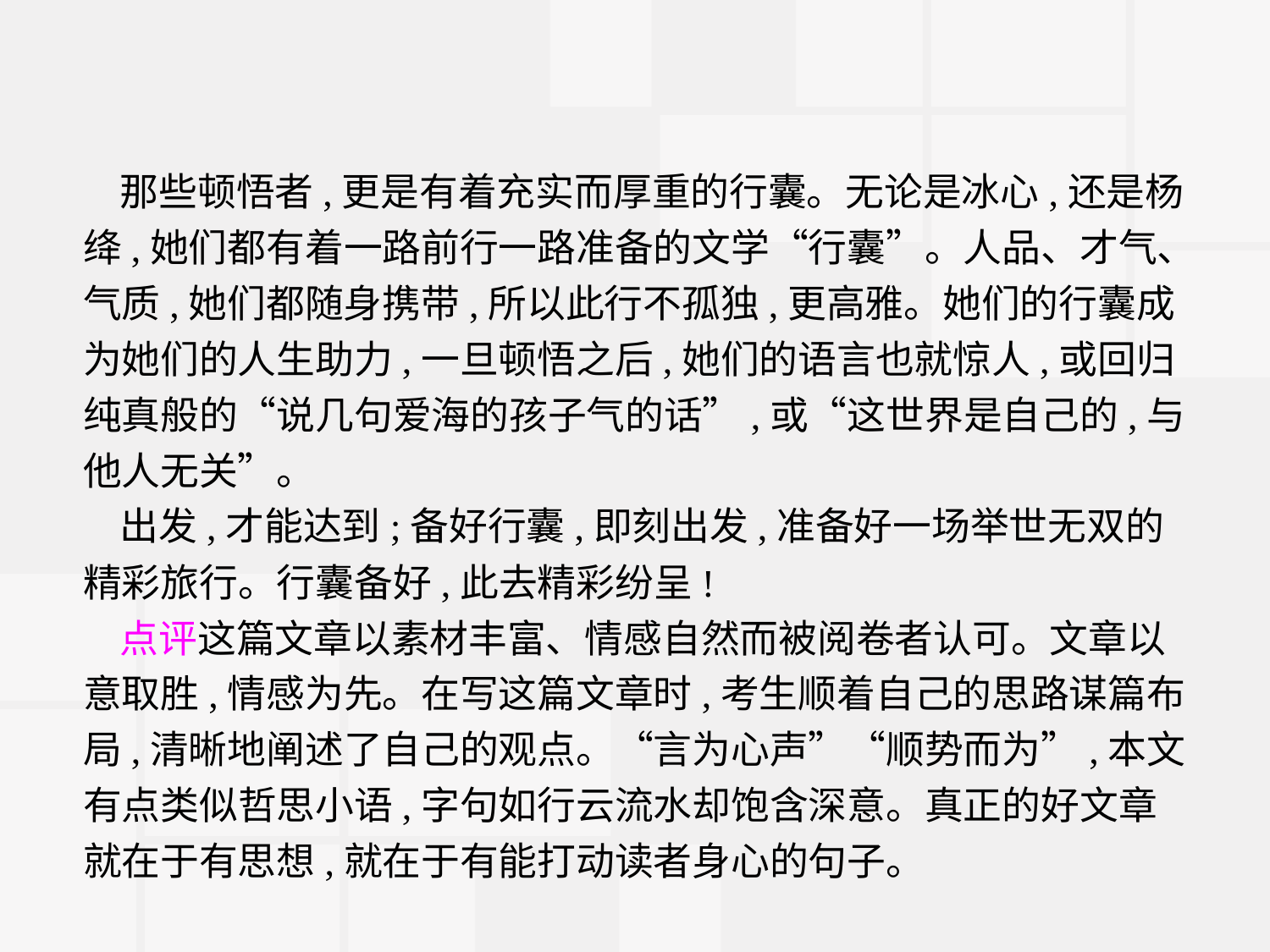

那些顿悟者,更是有着充实而厚重的行囊。无论是冰心,还是杨绛,她们都有着一路前行一路准备的文学“行囊”。人品、才气、气质,她们都随身携带,所以此行不孤独,更高雅。她们的行囊成为她们的人生助力,一旦顿悟之后,她们的语言也就惊人,或回归纯真般的“说几句爱海的孩子气的话”,或“这世界是自己的,与他人无关”。
出发,才能达到;备好行囊,即刻出发,准备好一场举世无双的精彩旅行。行囊备好,此去精彩纷呈!
点评这篇文章以素材丰富、情感自然而被阅卷者认可。文章以意取胜,情感为先。在写这篇文章时,考生顺着自己的思路谋篇布局,清晰地阐述了自己的观点。“言为心声”“顺势而为”,本文有点类似哲思小语,字句如行云流水却饱含深意。真正的好文章就在于有思想,就在于有能打动读者身心的句子。